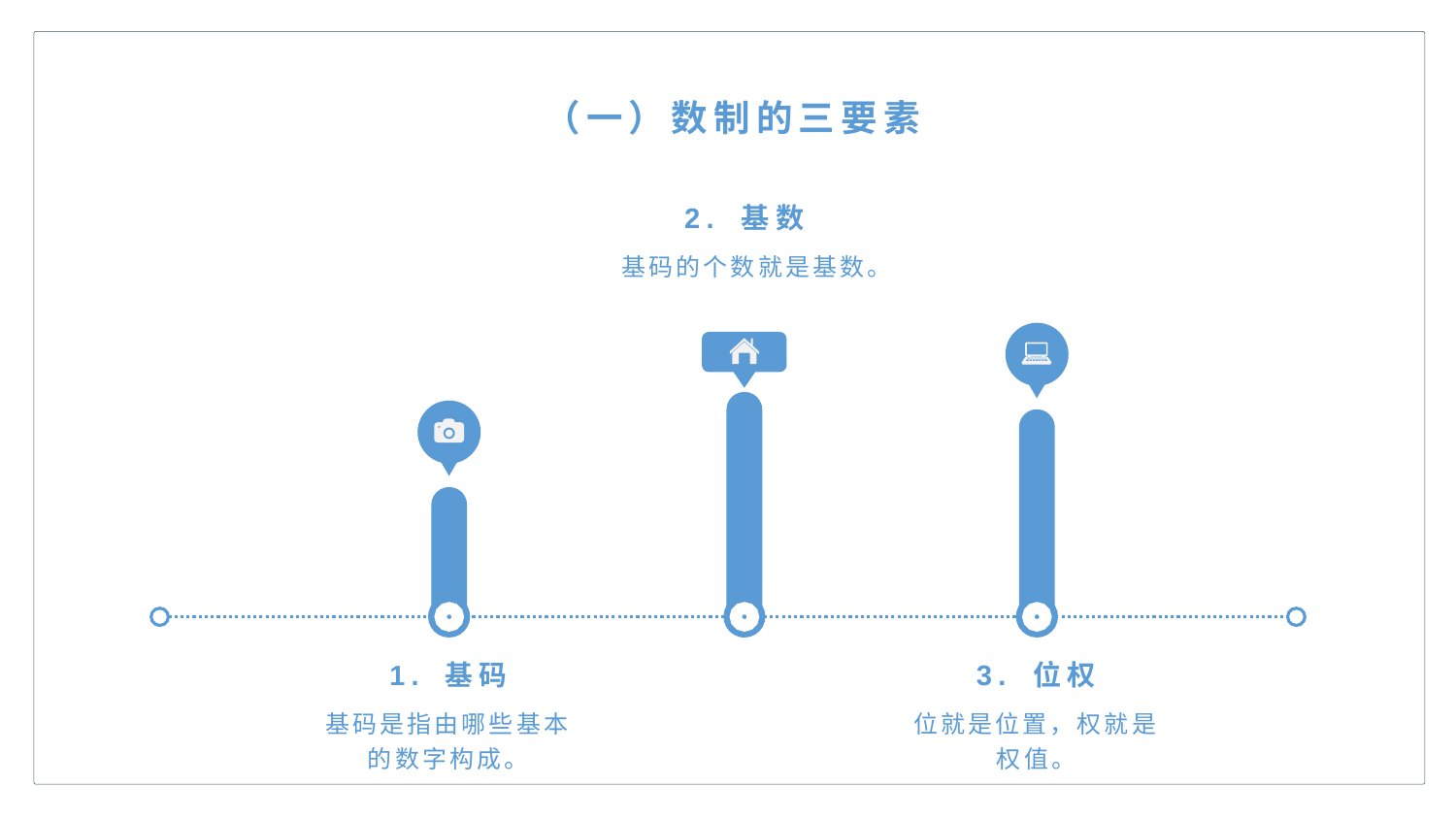

（一）数制的三要素
2. 基数
基码的个数就是基数。

1. 基码
3. 位权
基码是指由哪些基本的数字构成。
位就是位置，权就是权值。